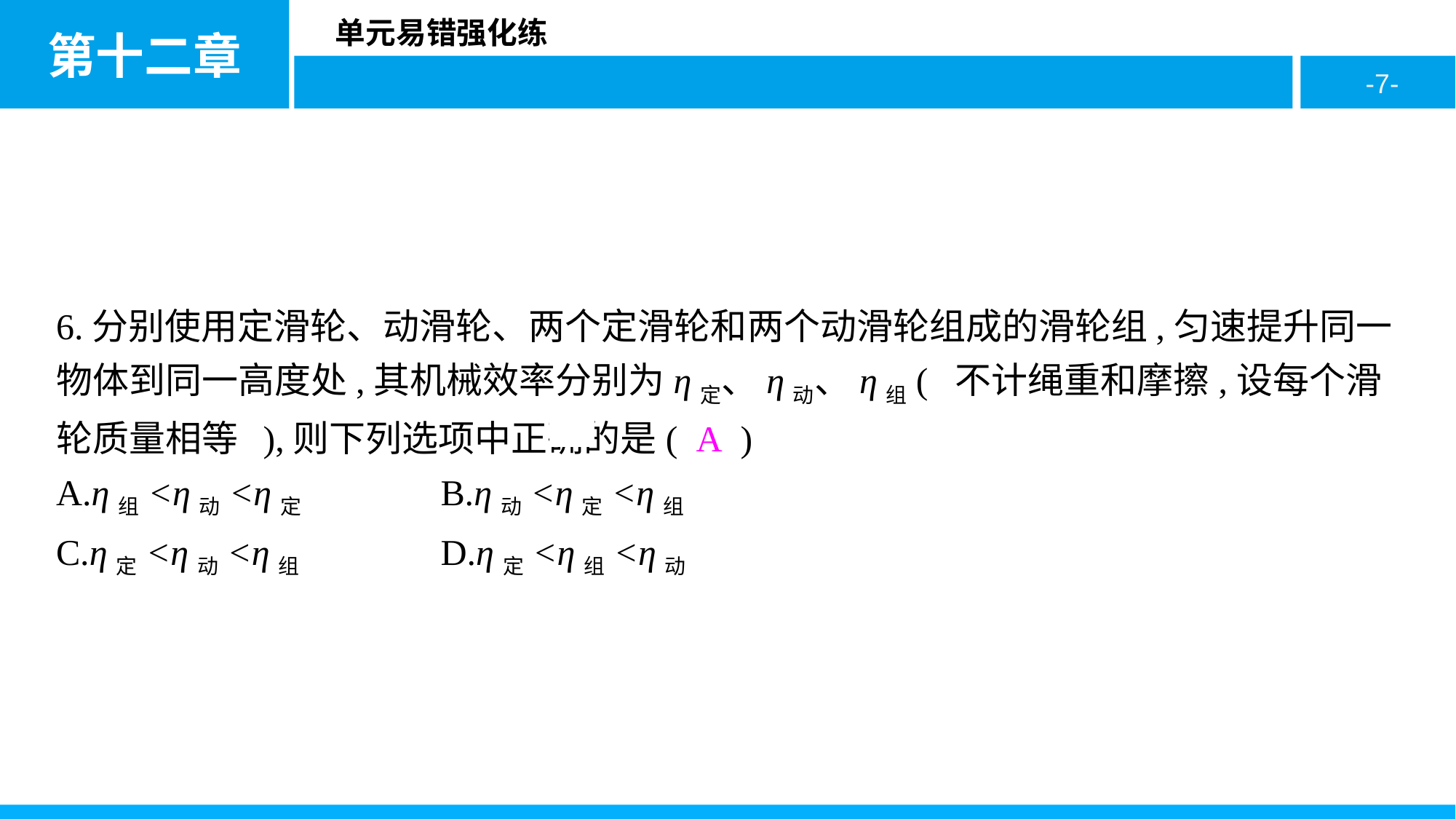

6.分别使用定滑轮、动滑轮、两个定滑轮和两个动滑轮组成的滑轮组,匀速提升同一物体到同一高度处,其机械效率分别为η定、η动、η组(  不计绳重和摩擦,设每个滑轮质量相等  ),则下列选项中正确的是(  A  )
A.η组<η动<η定		B.η动<η定<η组
C.η定<η动<η组		D.η定<η组<η动